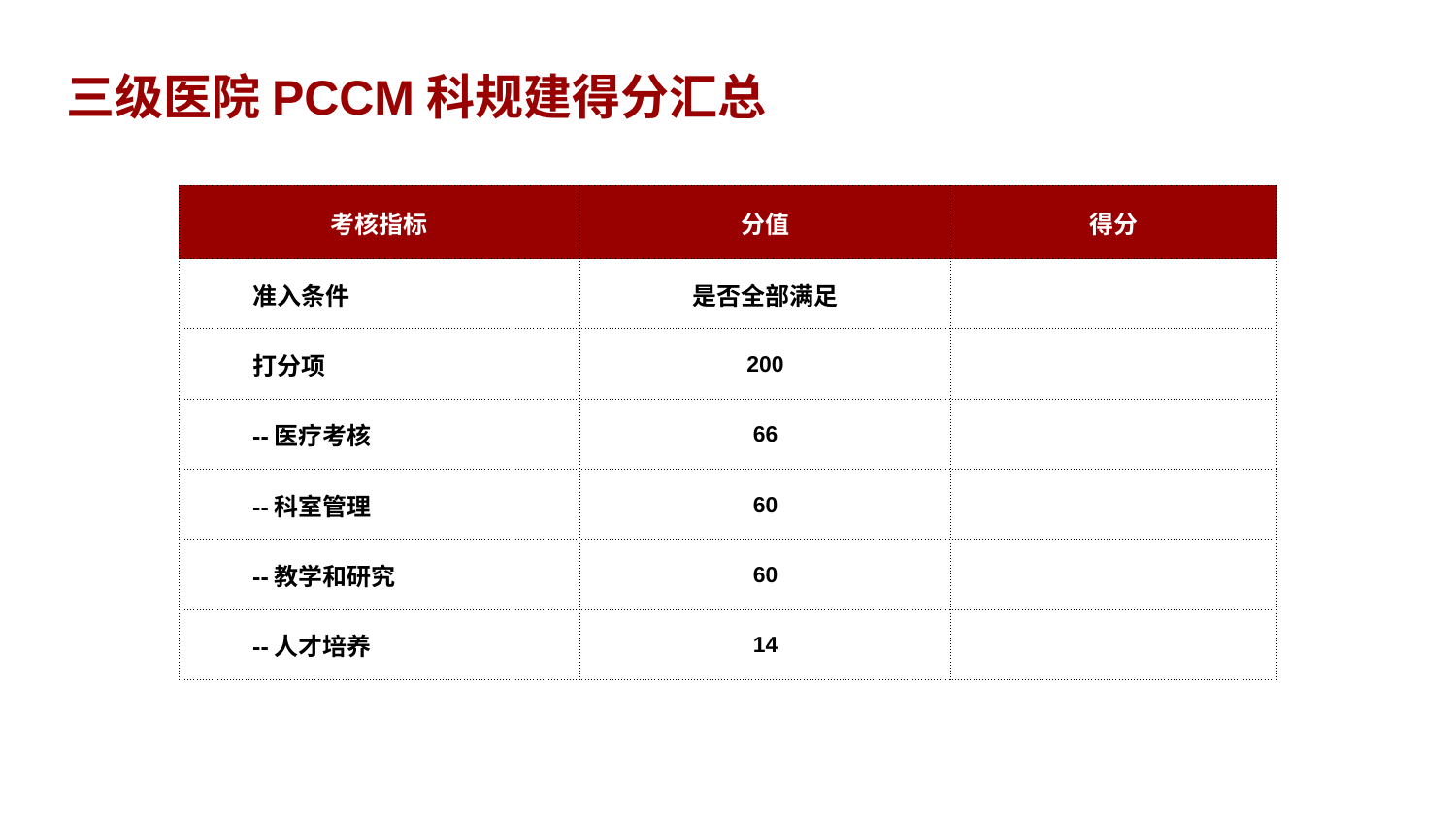

三级医院PCCM科规建得分汇总
| 考核指标 | 分值 | 得分 |
| --- | --- | --- |
| 准入条件 | 是否全部满足 |  |
| 打分项 | 200 |  |
| --医疗考核 | 66 |  |
| --科室管理 | 60 |  |
| --教学和研究 | 60 |  |
| --人才培养 | 14 |  |